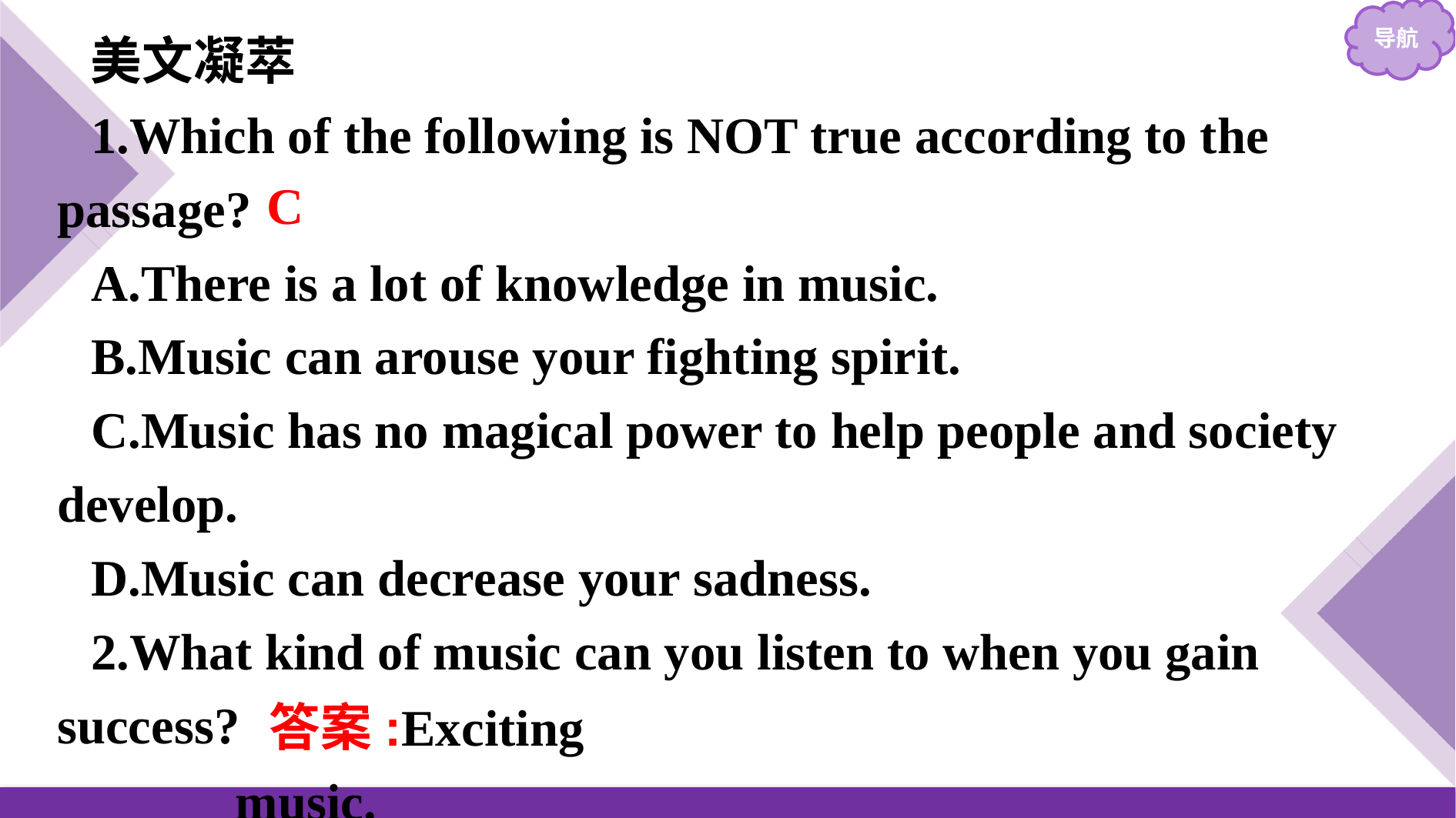

美文凝萃
1.Which of the following is NOT true according to the passage?
A.There is a lot of knowledge in music.
B.Music can arouse your fighting spirit.
C.Music has no magical power to help people and society develop.
D.Music can decrease your sadness.
2.What kind of music can you listen to when you gain success?
C
答案:Exciting music.